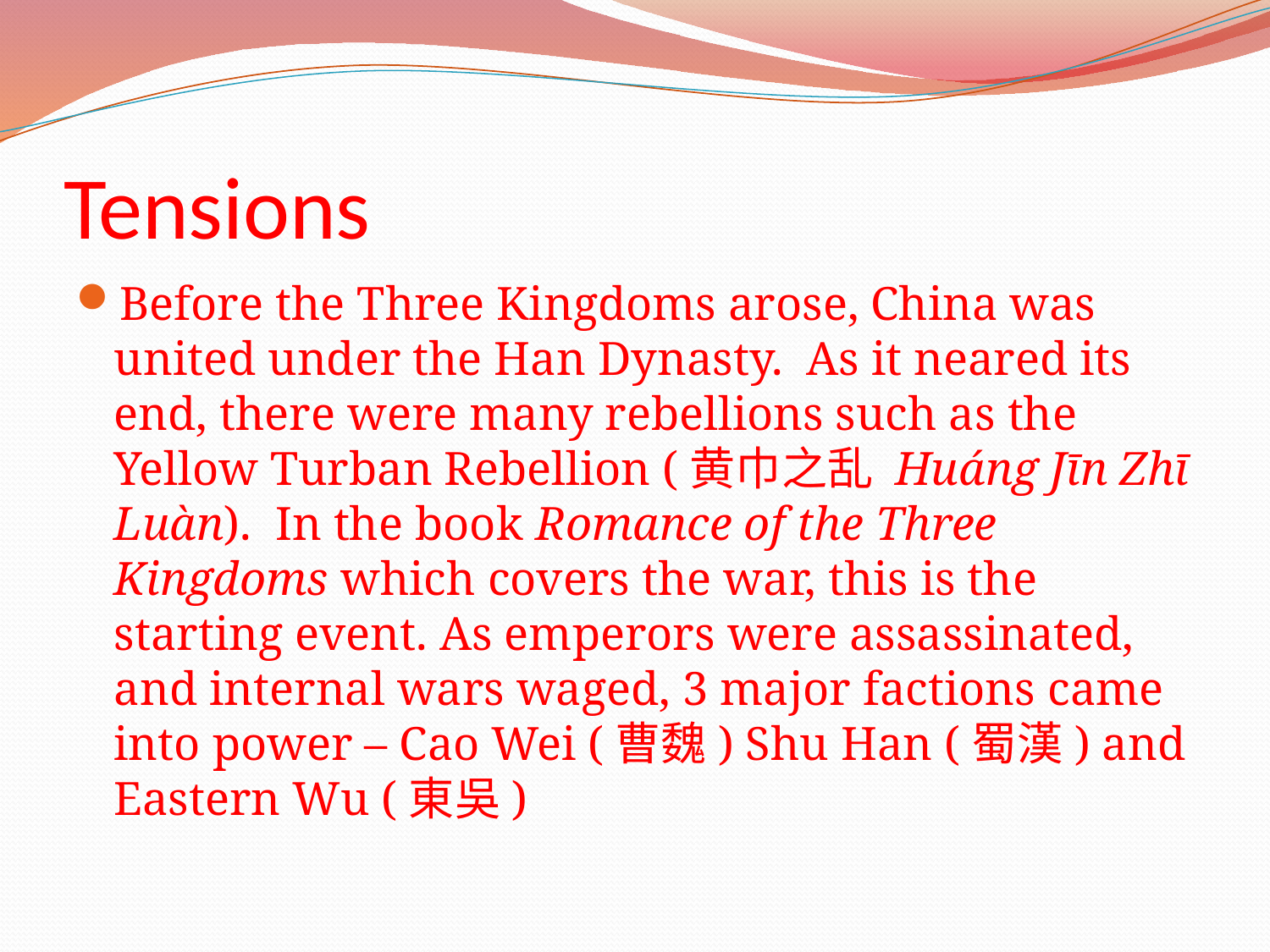

# Tensions
Before the Three Kingdoms arose, China was united under the Han Dynasty.  As it neared its end, there were many rebellions such as the Yellow Turban Rebellion (黄巾之乱 Huáng Jīn Zhī Luàn).  In the book Romance of the Three Kingdoms which covers the war, this is the starting event. As emperors were assassinated, and internal wars waged, 3 major factions came into power – Cao Wei (曹魏) Shu Han (蜀漢) and Eastern Wu (東吳)